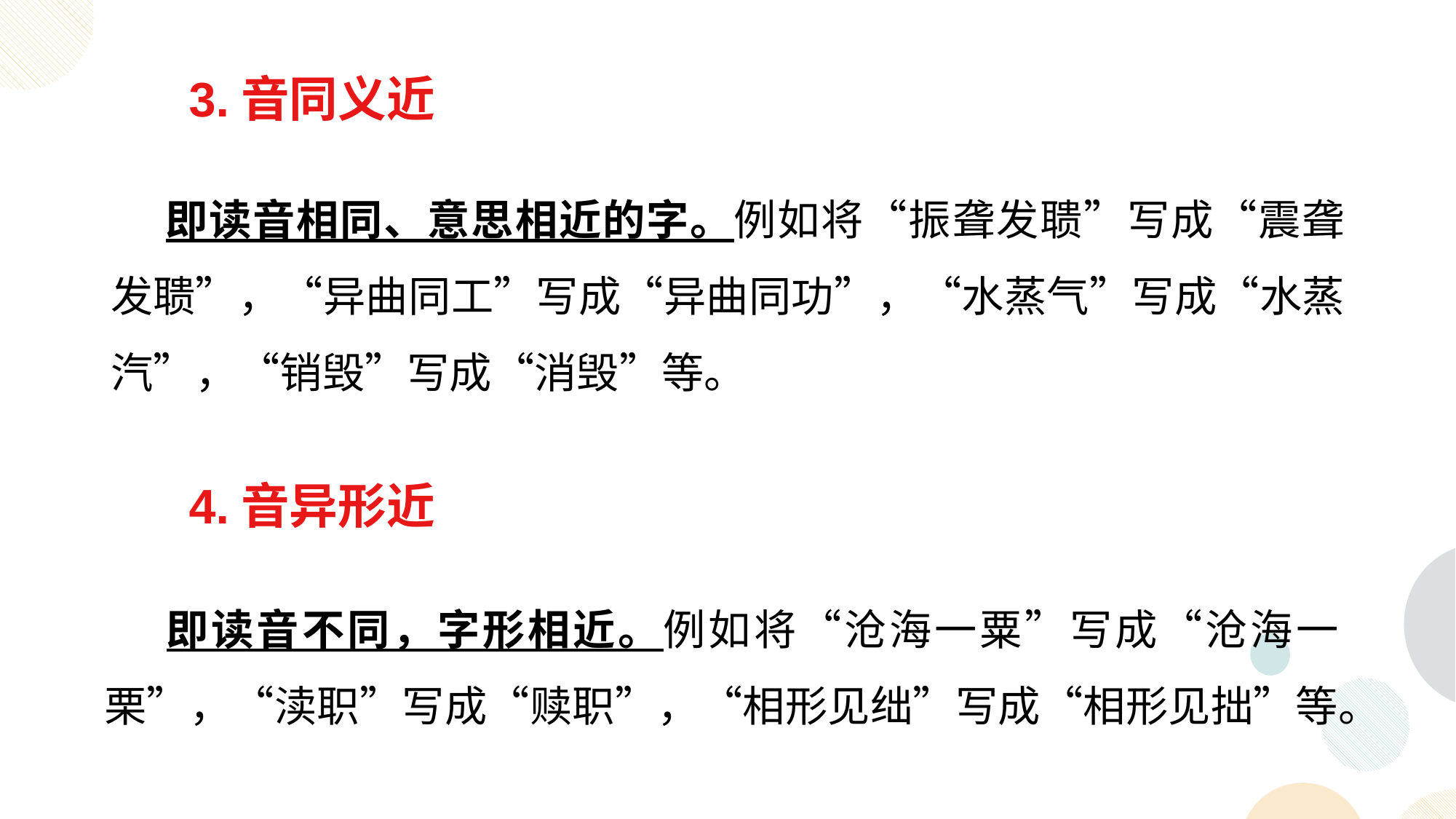

3.音同义近

    即读音相同、意思相近的字。例如将“振聋发聩”写成“震聋发聩”，“异曲同工”写成“异曲同功”，“水蒸气”写成“水蒸汽”，“销毁”写成“消毁”等。
4.音异形近

    即读音不同，字形相近。例如将“沧海一粟”写成“沧海一栗”，“渎职”写成“赎职”，“相形见绌”写成“相形见拙”等。